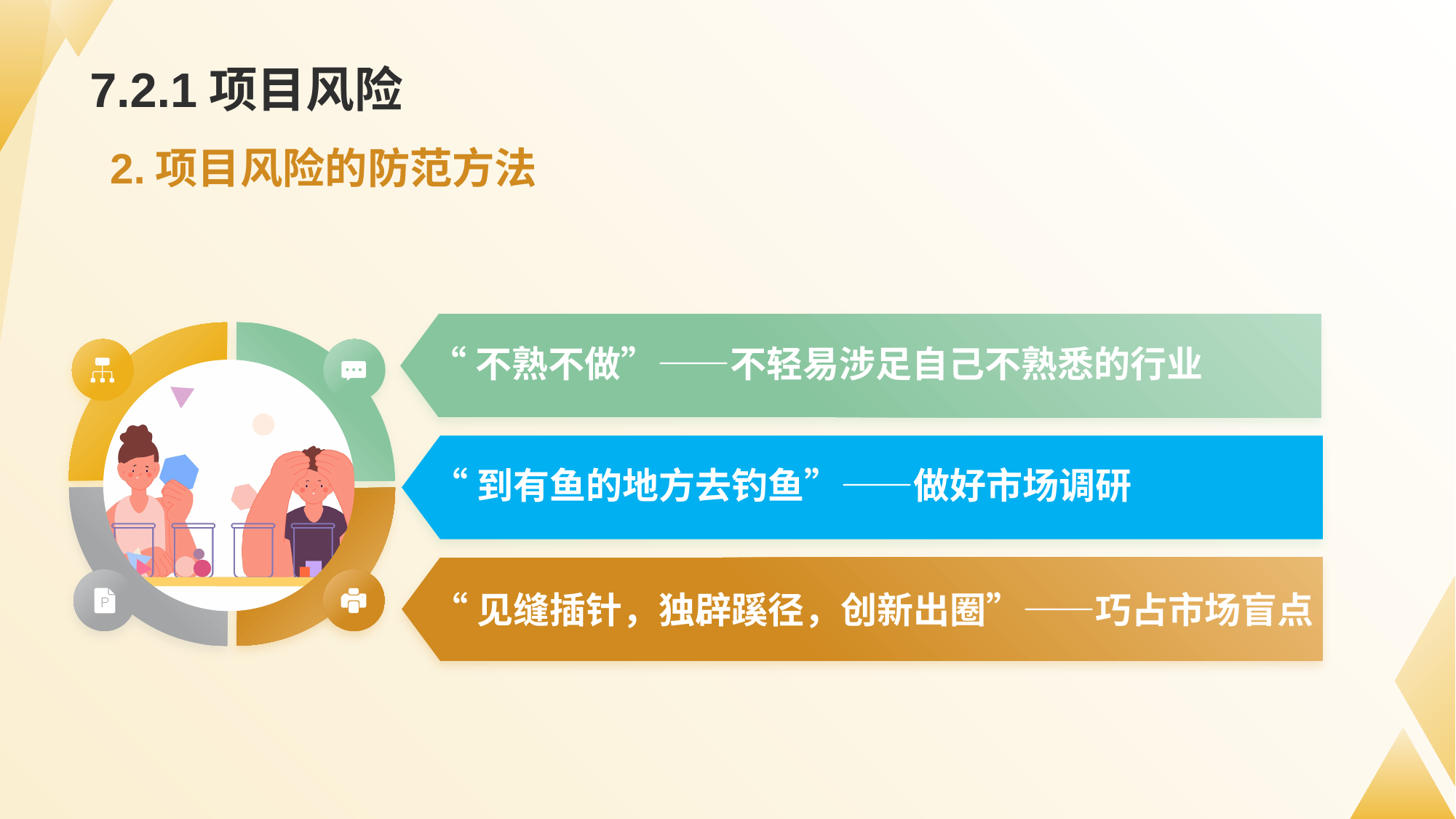

# 7.2.1项目风险
2.项目风险的防范方法
“不熟不做”——不轻易涉足自己不熟悉的行业

“到有鱼的地方去钓鱼”——做好市场调研
“见缝插针，独辟蹊径，创新出圈”——巧占市场盲点